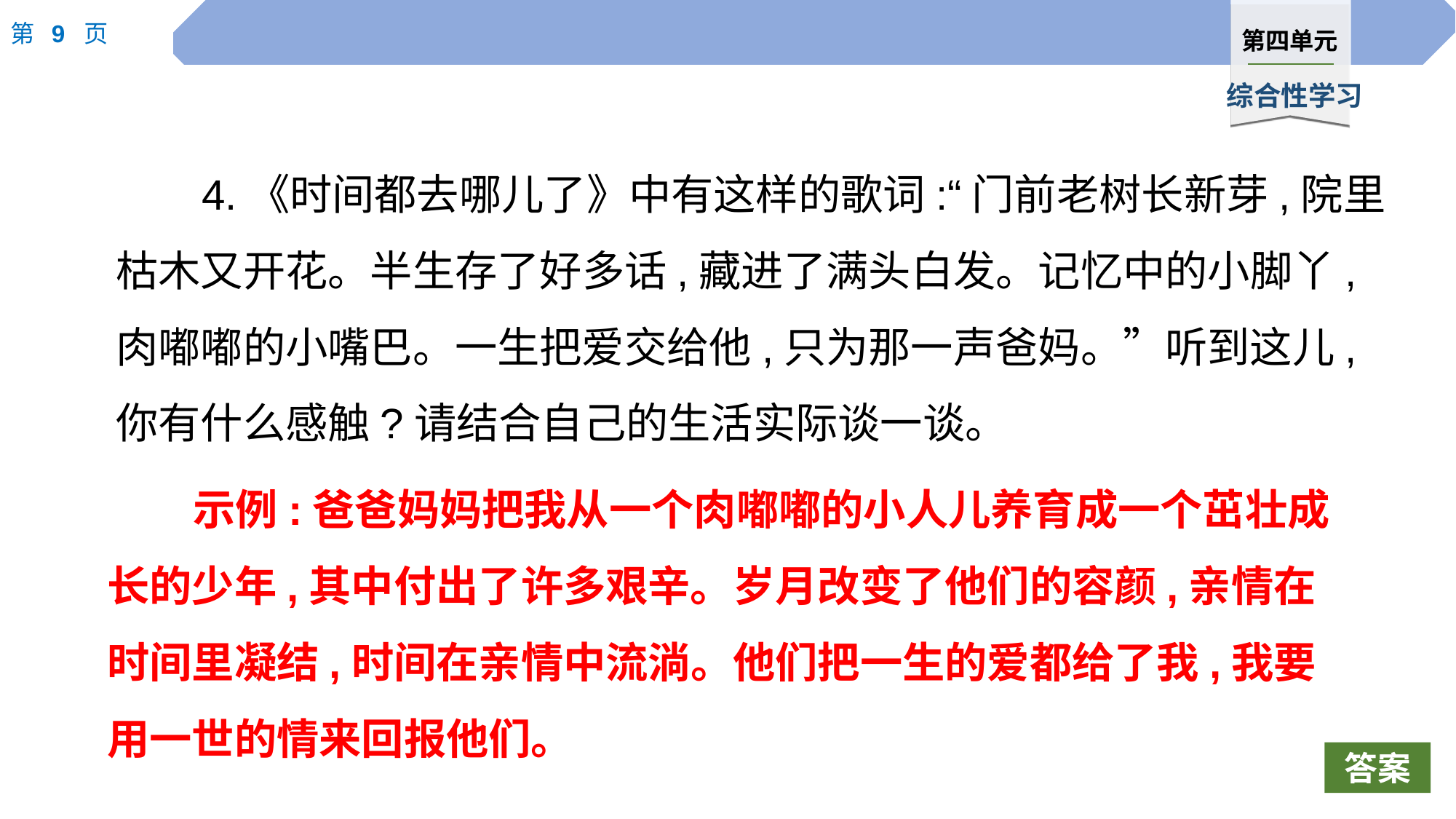

4.《时间都去哪儿了》中有这样的歌词:“门前老树长新芽,院里枯木又开花。半生存了好多话,藏进了满头白发。记忆中的小脚丫,肉嘟嘟的小嘴巴。一生把爱交给他,只为那一声爸妈。”听到这儿,你有什么感触?请结合自己的生活实际谈一谈。
示例:爸爸妈妈把我从一个肉嘟嘟的小人儿养育成一个茁壮成长的少年,其中付出了许多艰辛。岁月改变了他们的容颜,亲情在时间里凝结,时间在亲情中流淌。他们把一生的爱都给了我,我要用一世的情来回报他们。
答案